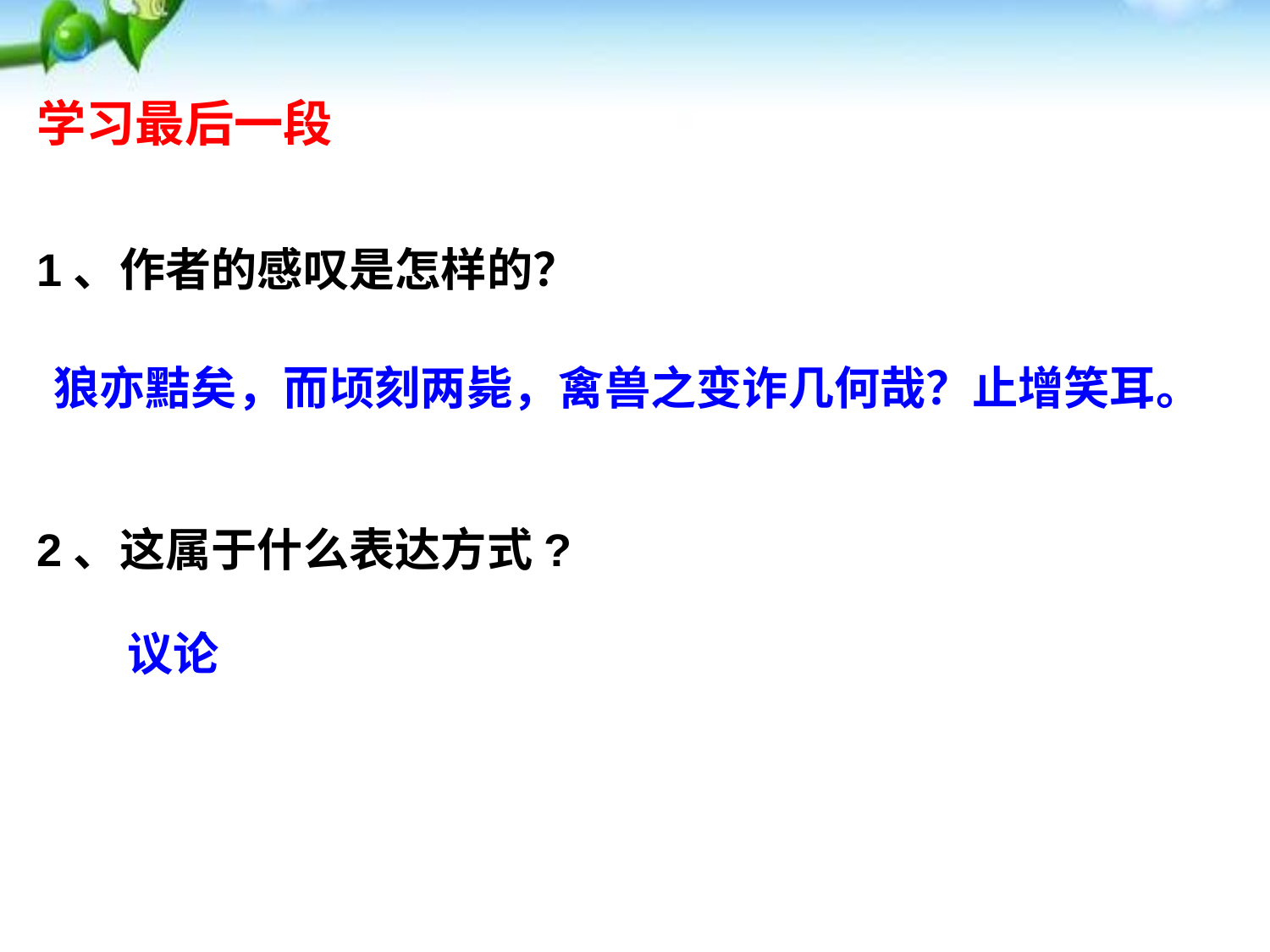

学习最后一段
1、作者的感叹是怎样的？
狼亦黠矣，而顷刻两毙，禽兽之变诈几何哉？止增笑耳。
2、这属于什么表达方式?
议论